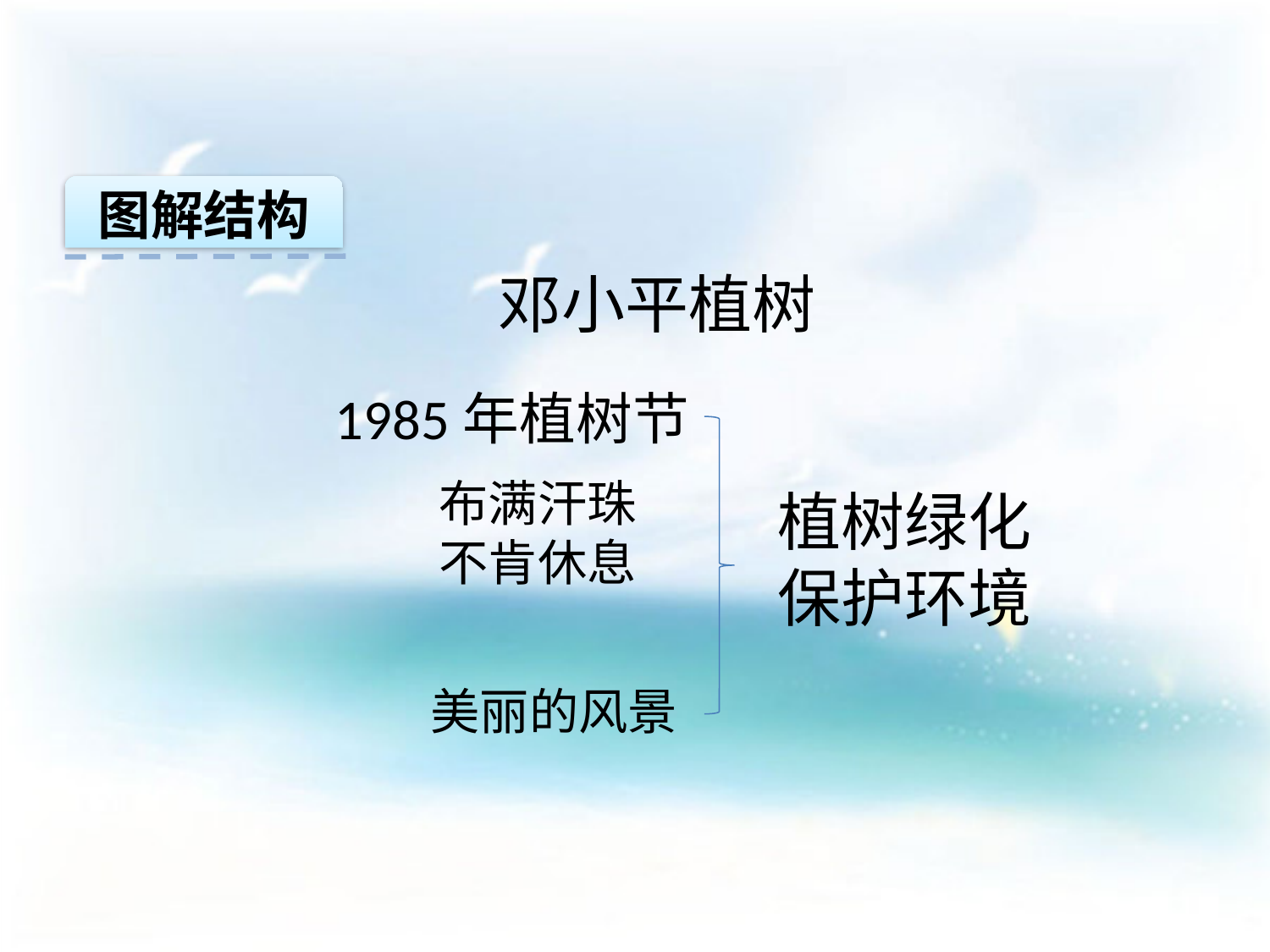

图解结构
邓小平植树
1985年植树节

布满汗珠
不肯休息
植树绿化
保护环境
美丽的风景